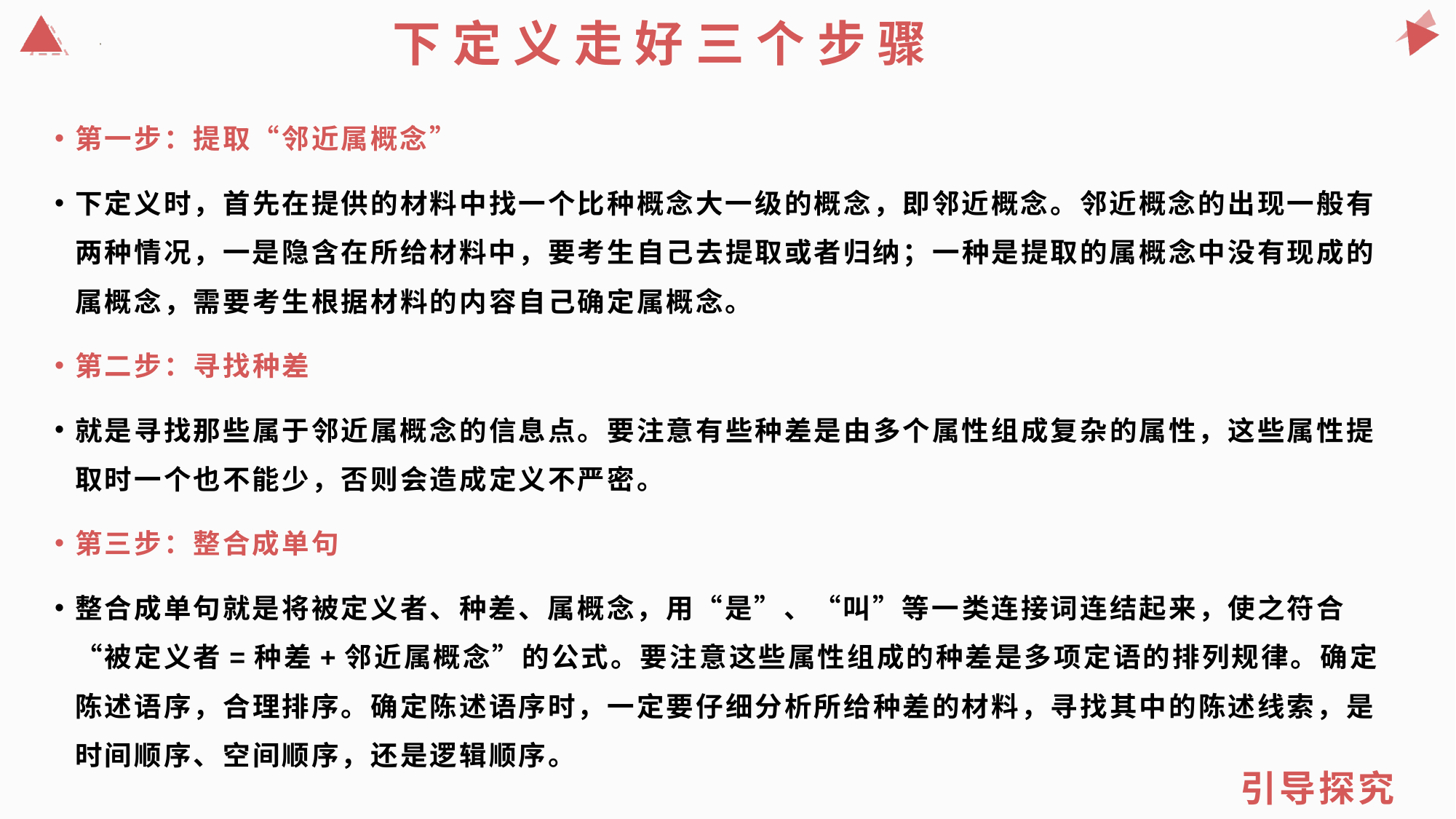

下定义走好三个步骤
第一步：提取“邻近属概念”
下定义时，首先在提供的材料中找一个比种概念大一级的概念，即邻近概念。邻近概念的出现一般有两种情况，一是隐含在所给材料中，要考生自己去提取或者归纳；一种是提取的属概念中没有现成的属概念，需要考生根据材料的内容自己确定属概念。
第二步：寻找种差
就是寻找那些属于邻近属概念的信息点。要注意有些种差是由多个属性组成复杂的属性，这些属性提取时一个也不能少，否则会造成定义不严密。
第三步：整合成单句
整合成单句就是将被定义者、种差、属概念，用“是”、“叫”等一类连接词连结起来，使之符合“被定义者=种差+邻近属概念”的公式。要注意这些属性组成的种差是多项定语的排列规律。确定陈述语序，合理排序。确定陈述语序时，一定要仔细分析所给种差的材料，寻找其中的陈述线索，是时间顺序、空间顺序，还是逻辑顺序。
引导探究